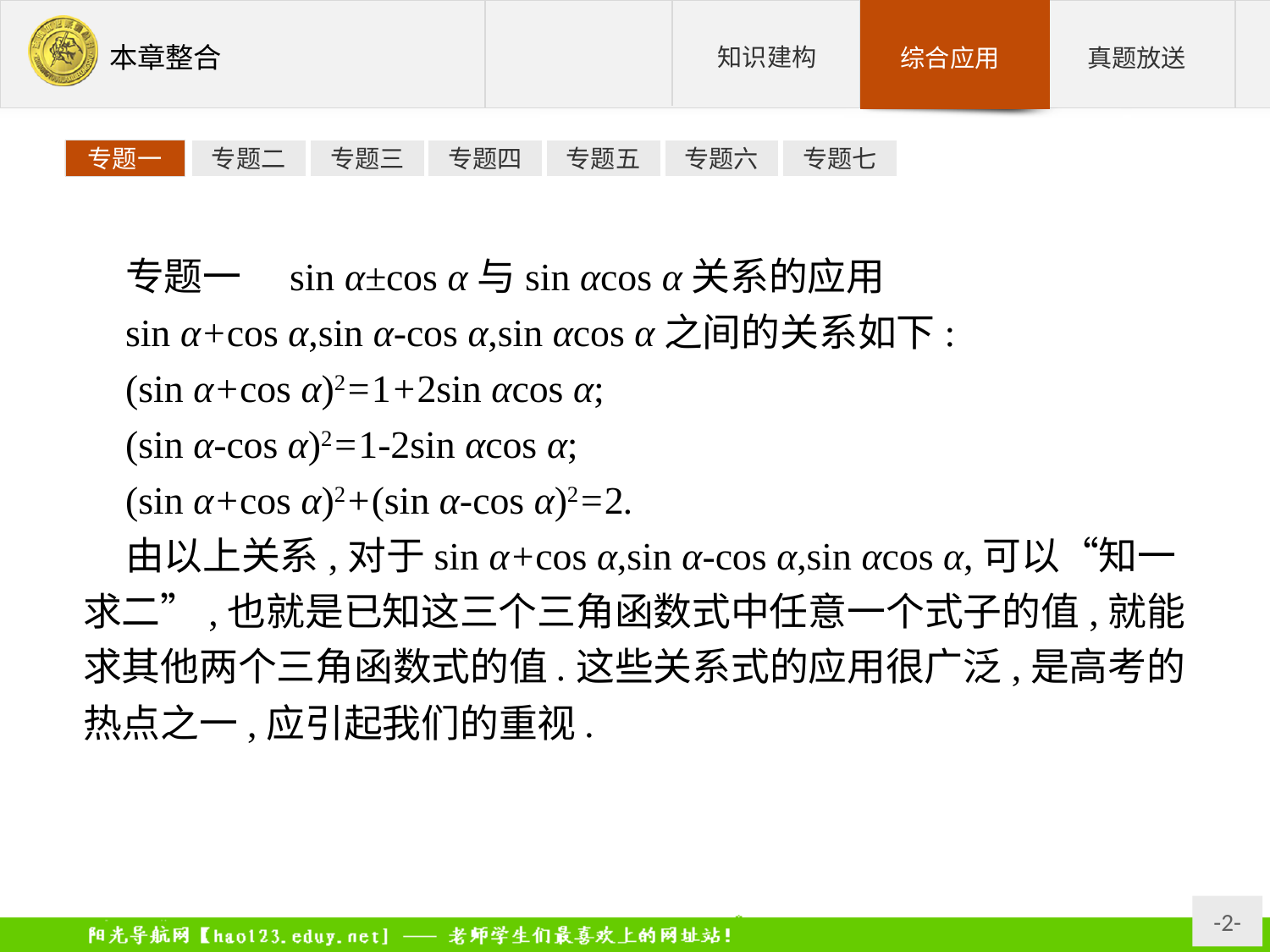

专题一
专题二
专题三
专题四
专题五
专题六
专题七
专题一　sin α±cos α与sin αcos α关系的应用
sin α+cos α,sin α-cos α,sin αcos α之间的关系如下:
(sin α+cos α)2=1+2sin αcos α;
(sin α-cos α)2=1-2sin αcos α;
(sin α+cos α)2+(sin α-cos α)2=2.
由以上关系,对于sin α+cos α,sin α-cos α,sin αcos α,可以“知一求二”,也就是已知这三个三角函数式中任意一个式子的值,就能求其他两个三角函数式的值.这些关系式的应用很广泛,是高考的热点之一,应引起我们的重视.